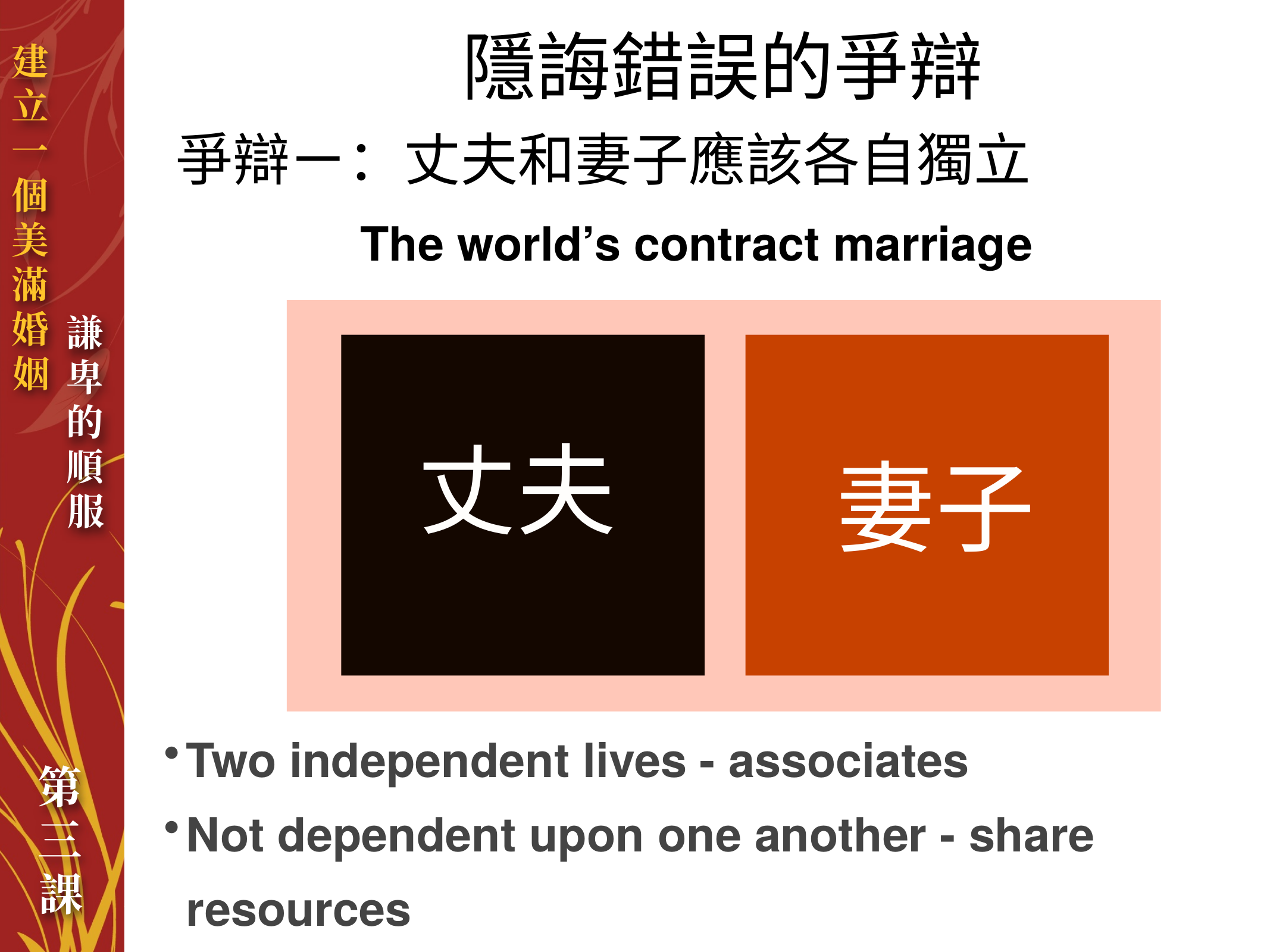

隱誨錯誤的爭辯
爭辯ㄧ：丈夫和妻子應該各自獨立
The world’s contract marriage

丈夫

妻子
Two independent lives - associates
Not dependent upon one another - share resources
Contracts are breakable